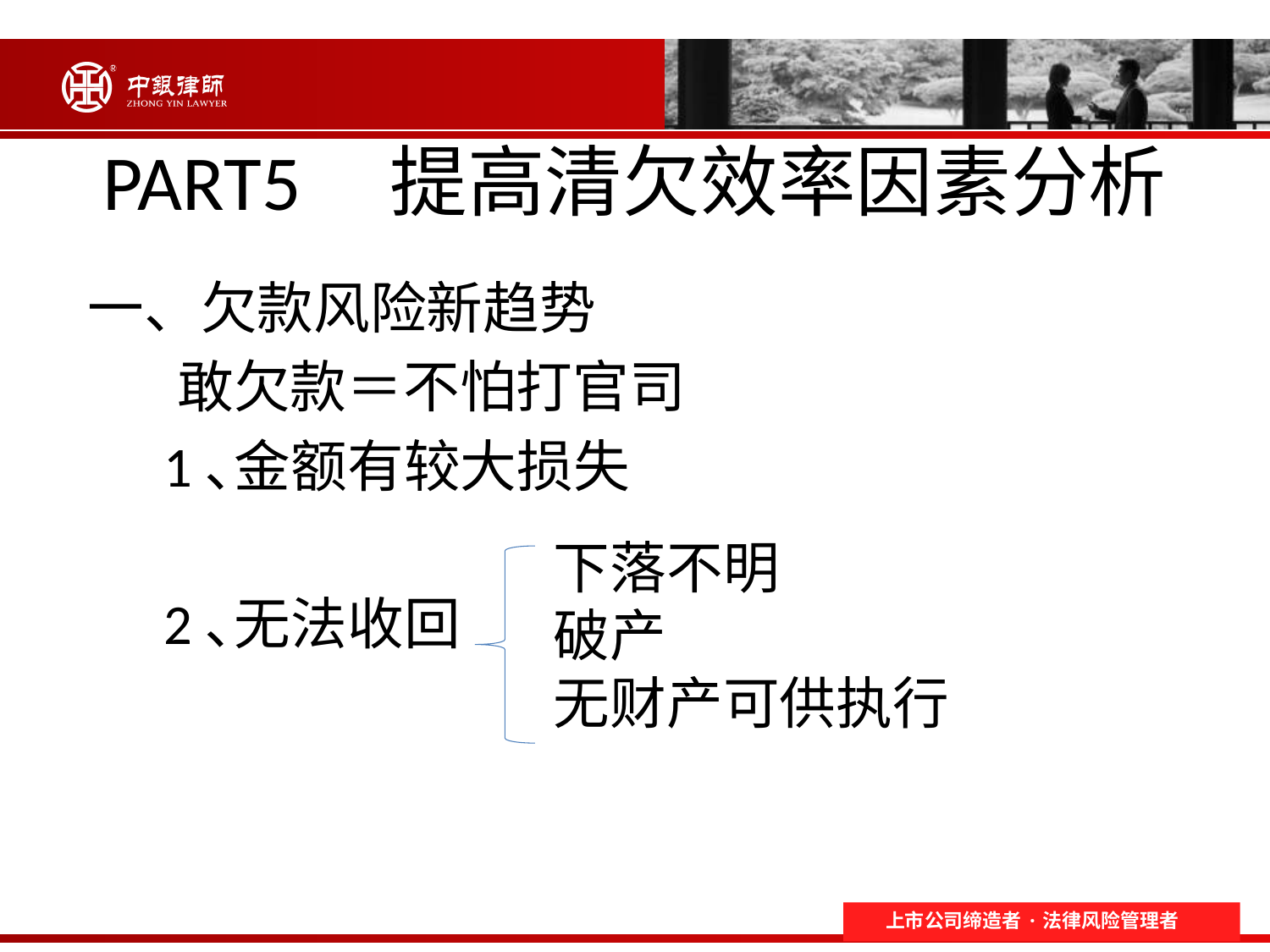

# PART5    提高清欠效率因素分析
一、欠款风险新趋势
      敢欠款＝不怕打官司
      1､金额有较大损失

      2､无法收回

下落不明
破产
无财产可供执行